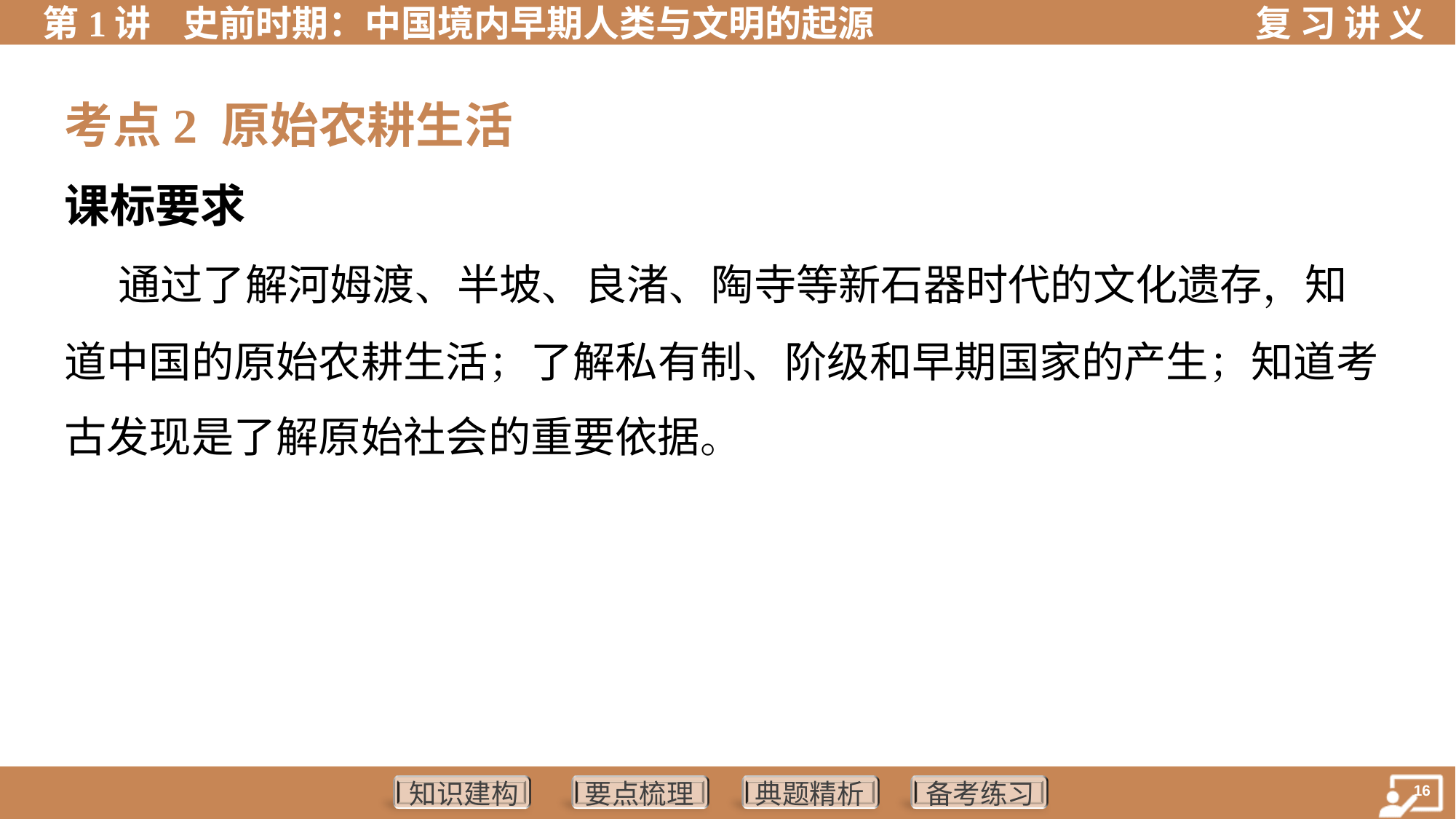

考点2 原始农耕生活
课标要求
    通过了解河姆渡、半坡、良渚、陶寺等新石器时代的文化遗存，知
道中国的原始农耕生活；了解私有制、阶级和早期国家的产生；知道考
古发现是了解原始社会的重要依据。